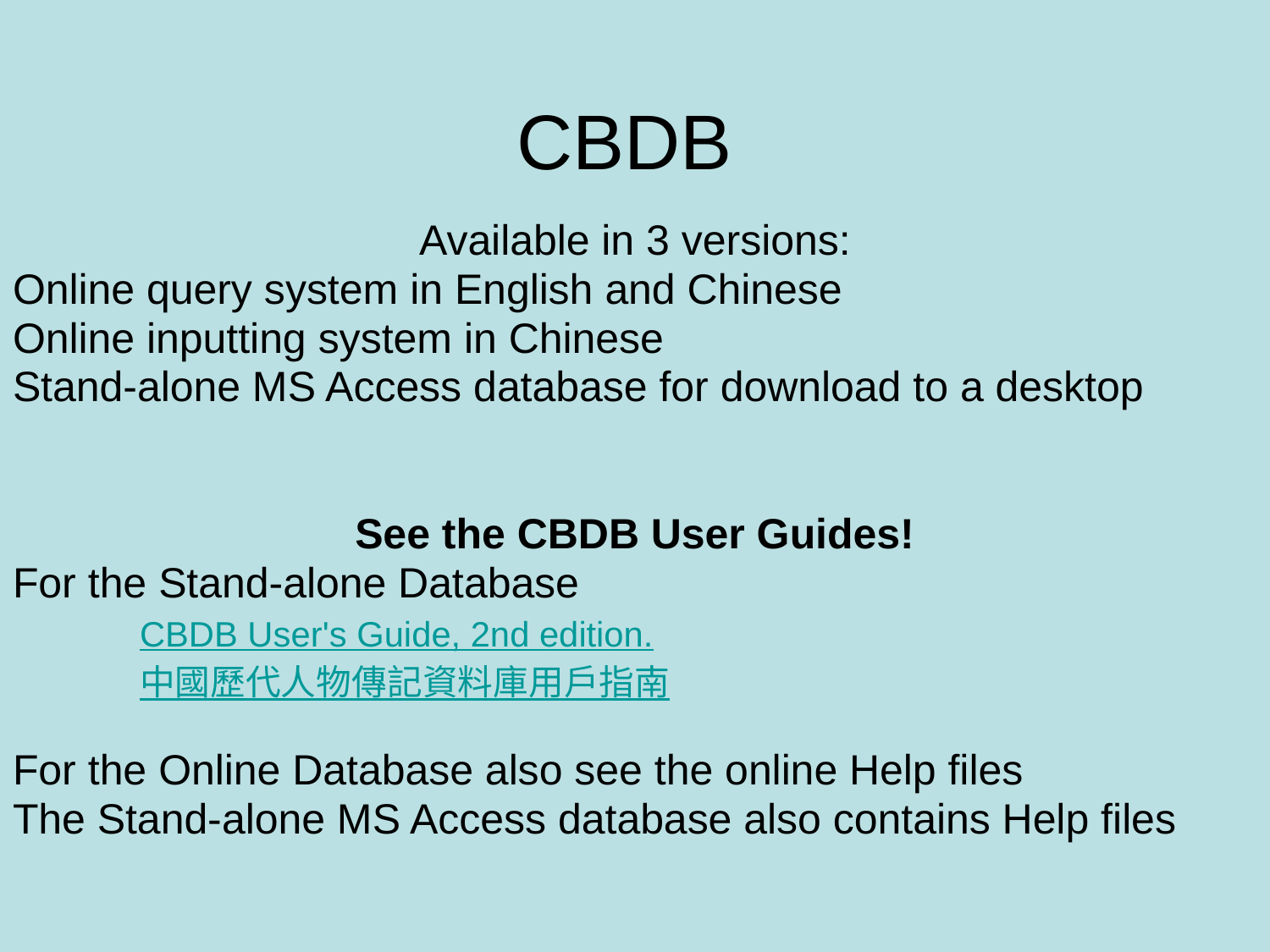

# CBDB
Available in 3 versions:
Online query system in English and Chinese
Online inputting system in Chinese
Stand-alone MS Access database for download to a desktop

See the CBDB User Guides!
For the Stand-alone Database
	CBDB User's Guide, 2nd edition.
	中國歷代人物傳記資料庫用戶指南

For the Online Database also see the online Help files
The Stand-alone MS Access database also contains Help files